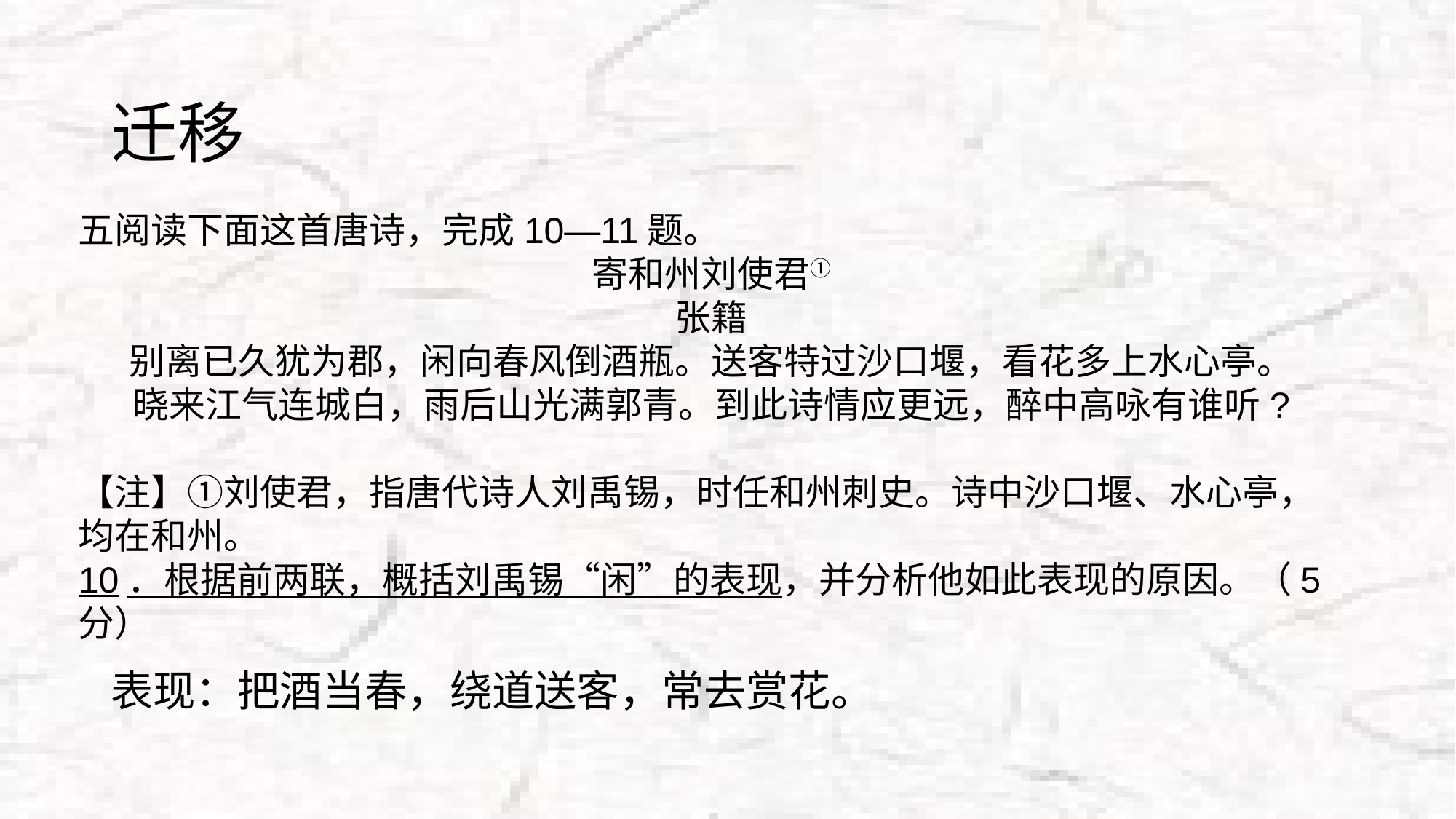

# 迁移
五阅读下面这首唐诗，完成10—11题。
寄和州刘使君①
张籍
别离已久犹为郡，闲向春风倒酒瓶。送客特过沙口堰，看花多上水心亭。
晓来江气连城白，雨后山光满郭青。到此诗情应更远，醉中高咏有谁听?

【注】①刘使君，指唐代诗人刘禹锡，时任和州刺史。诗中沙口堰、水心亭，均在和州。
10．根据前两联，概括刘禹锡“闲”的表现，并分析他如此表现的原因。（5分）
表现：把酒当春，绕道送客，常去赏花。